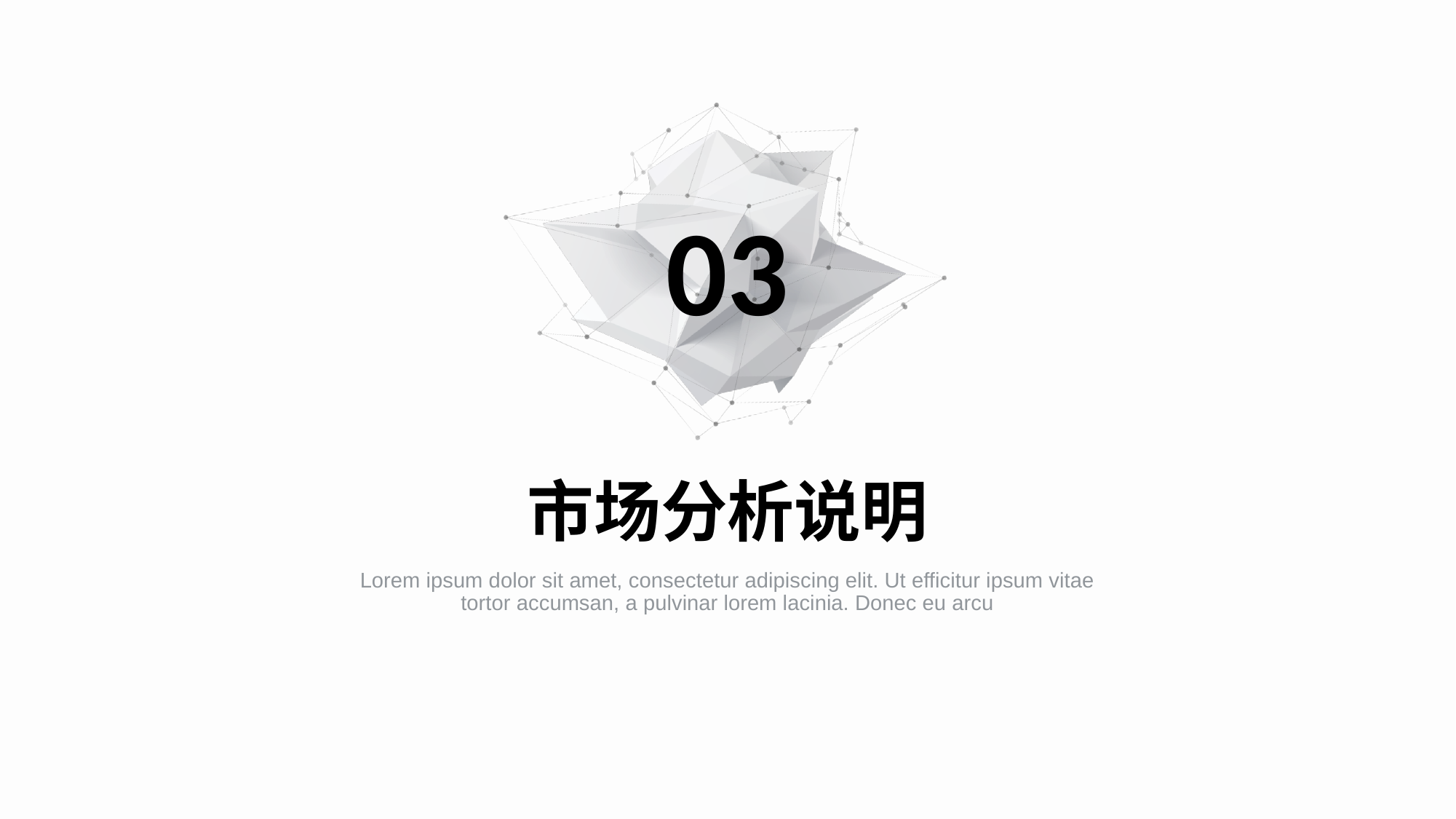

03
市场分析说明
Lorem ipsum dolor sit amet, consectetur adipiscing elit. Ut efficitur ipsum vitae tortor accumsan, a pulvinar lorem lacinia. Donec eu arcu